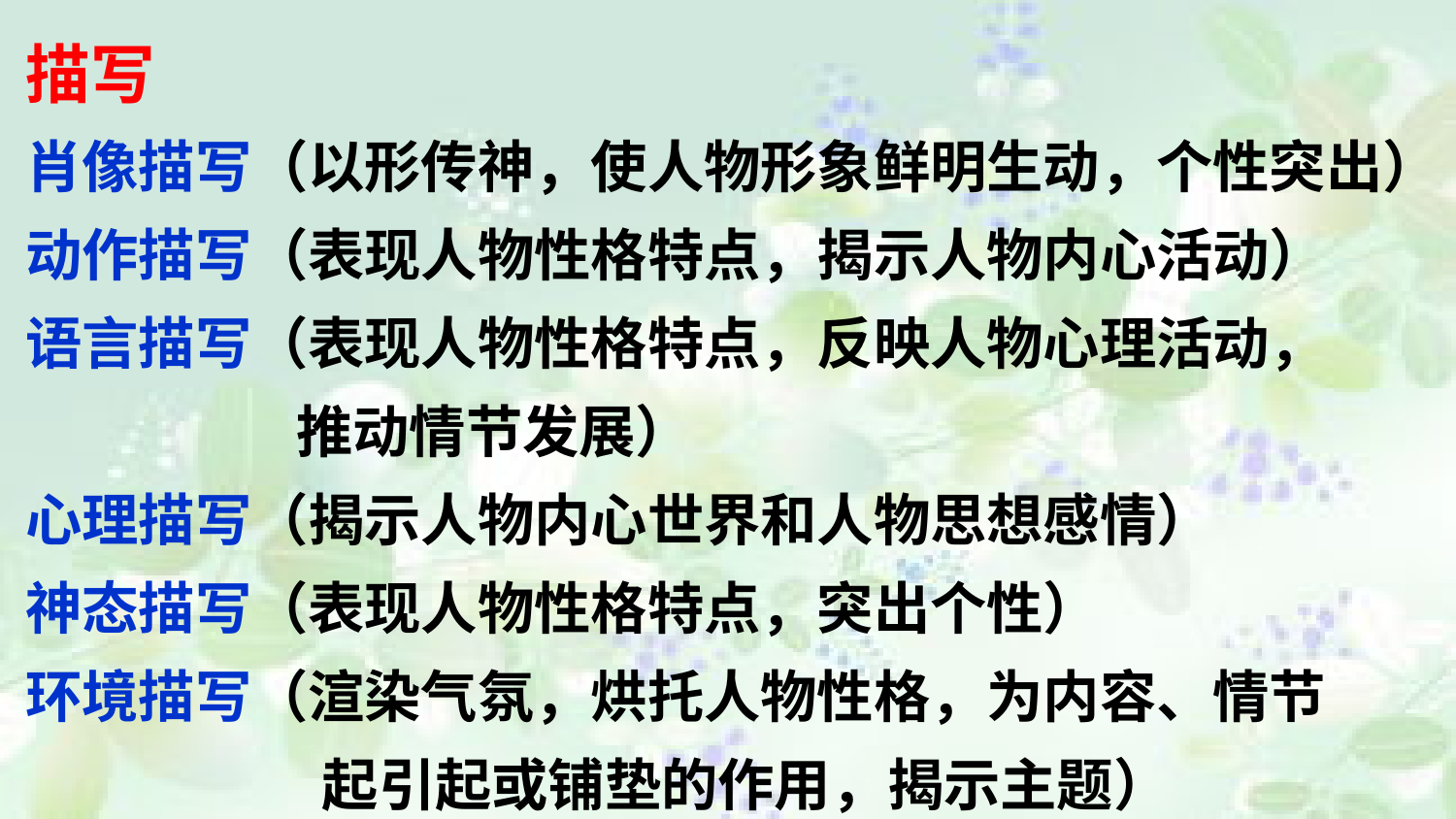

描写
肖像描写（以形传神，使人物形象鲜明生动，个性突出）
动作描写（表现人物性格特点，揭示人物内心活动）
语言描写（表现人物性格特点，反映人物心理活动，
                    推动情节发展）
心理描写（揭示人物内心世界和人物思想感情）
神态描写（表现人物性格特点，突出个性）
环境描写（渲染气氛，烘托人物性格，为内容、情节
                      起引起或铺垫的作用，揭示主题）